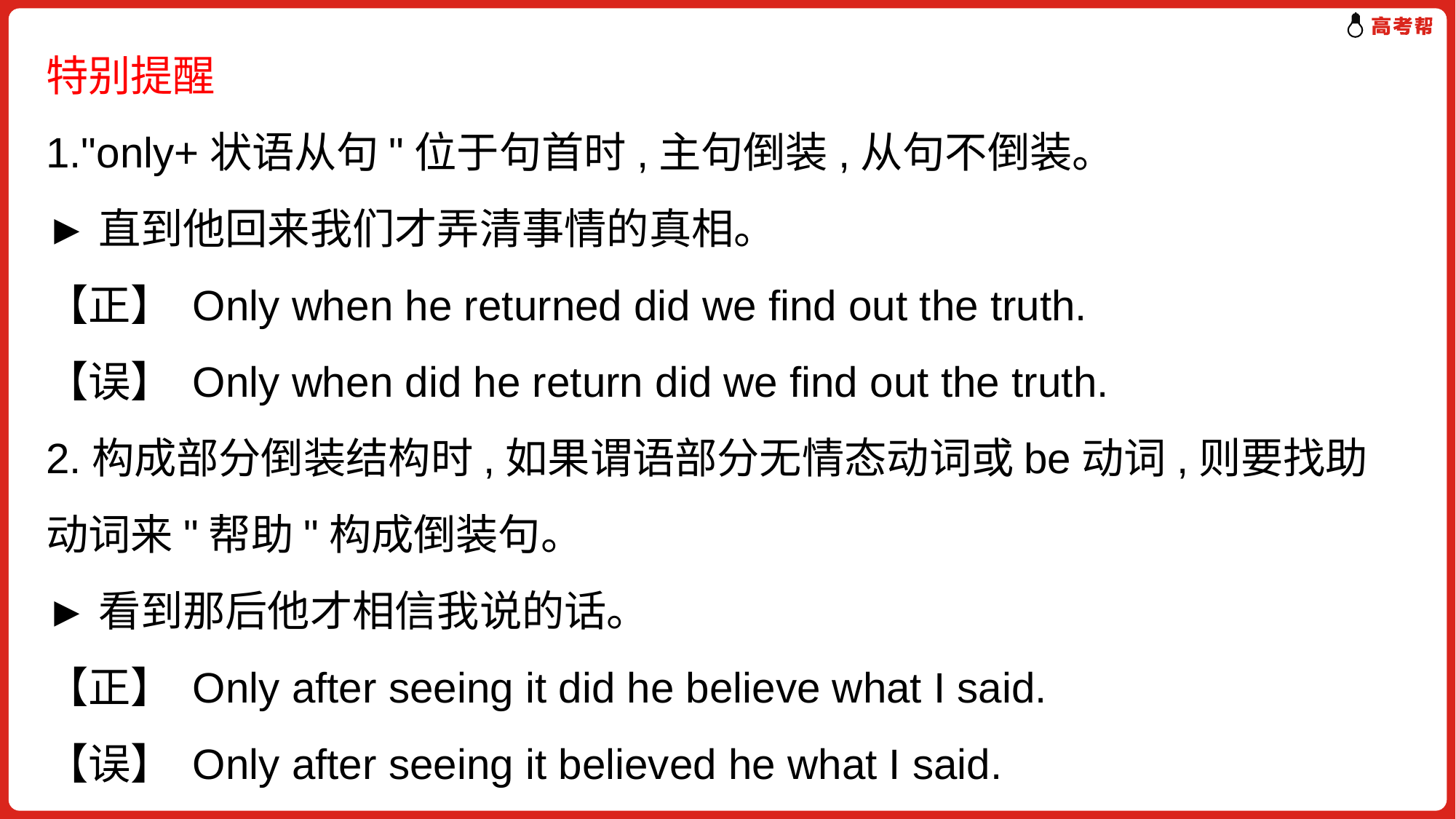

特别提醒
1."only+状语从句"位于句首时,主句倒装,从句不倒装。
►直到他回来我们才弄清事情的真相。
【正】 Only when he returned did we find out the truth.
【误】 Only when did he return did we find out the truth.
2.构成部分倒装结构时,如果谓语部分无情态动词或be动词,则要找助动词来"帮助"构成倒装句。
►看到那后他才相信我说的话。
【正】 Only after seeing it did he believe what I said.
【误】 Only after seeing it believed he what I said.